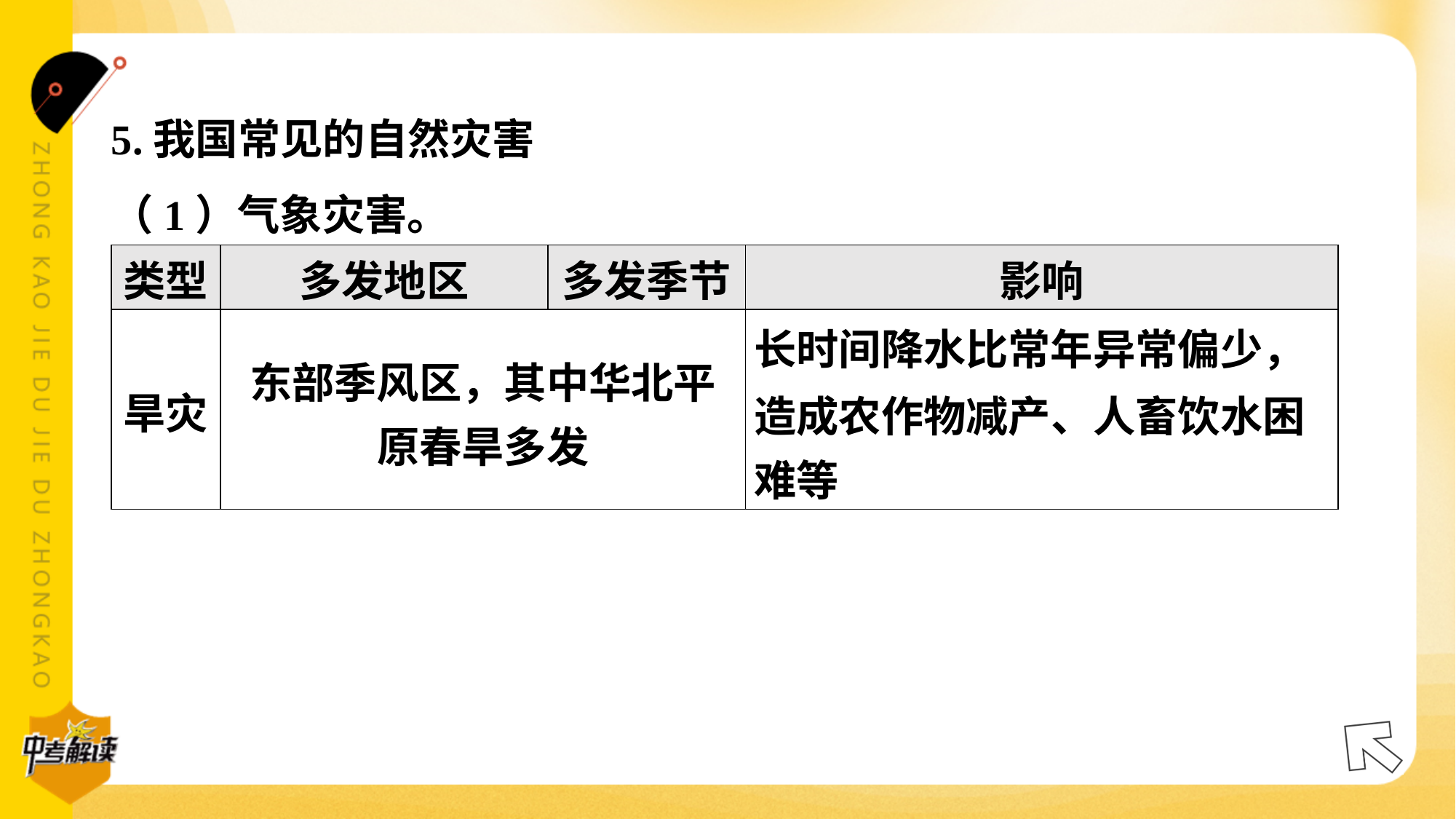

5.我国常见的自然灾害
（1）气象灾害。#5.1
| 类型 | 多发地区 | 多发季节 | 影响 |
| --- | --- | --- | --- |
| 旱灾 | 东部季风区，其中华北平 原春旱多发 |  | 长时间降水比常年异常偏少， 造成农作物减产、人畜饮水困 难等 |